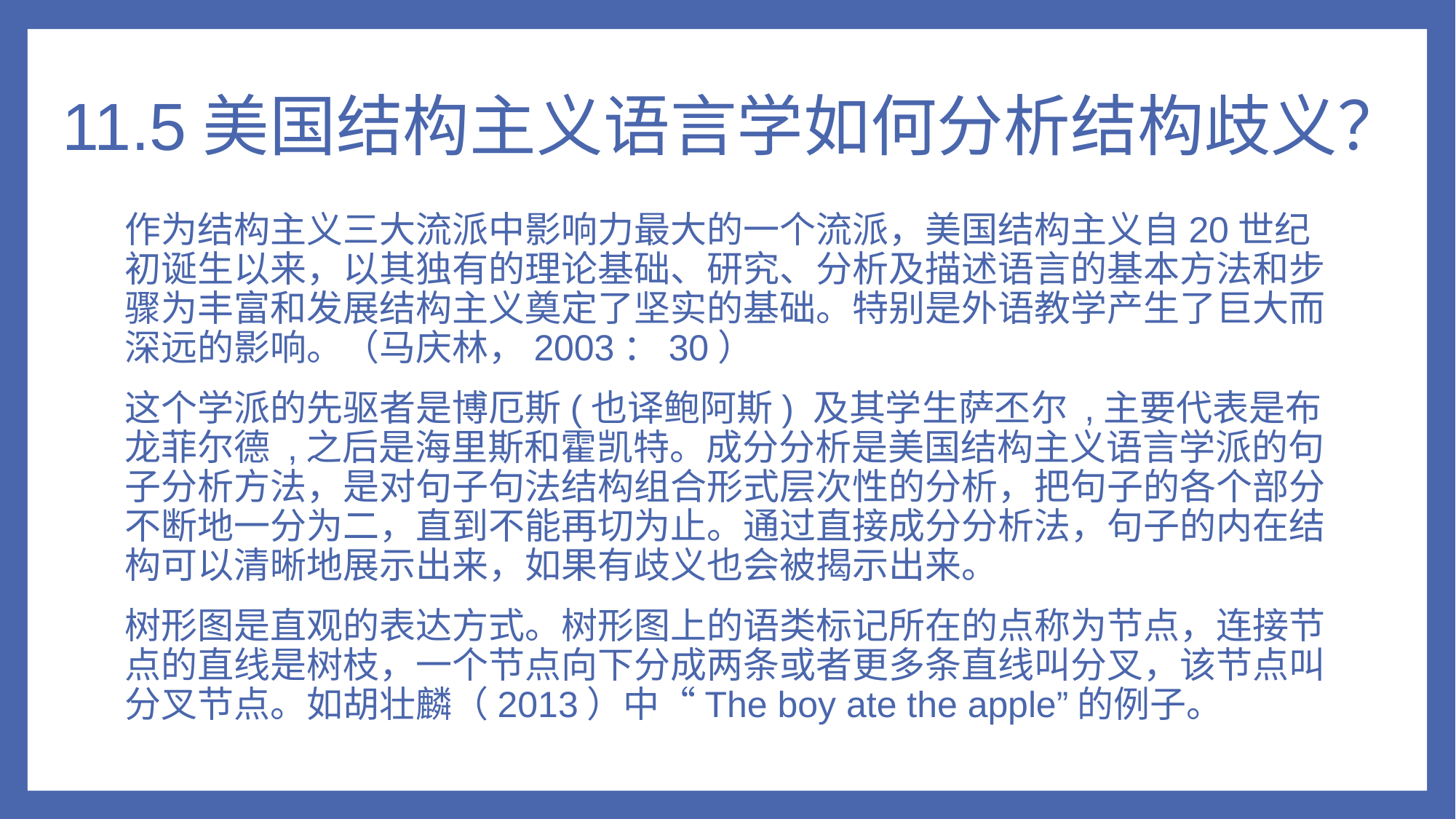

# 11.5美国结构主义语言学如何分析结构歧义？
作为结构主义三大流派中影响力最大的一个流派，美国结构主义自20世纪初诞生以来，以其独有的理论基础、研究、分析及描述语言的基本方法和步骤为丰富和发展结构主义奠定了坚实的基础。特别是外语教学产生了巨大而深远的影响。（马庆林，2003：30）
这个学派的先驱者是博厄斯(也译鲍阿斯) 及其学生萨丕尔 ,主要代表是布龙菲尔德 ,之后是海里斯和霍凯特。成分分析是美国结构主义语言学派的句子分析方法，是对句子句法结构组合形式层次性的分析，把句子的各个部分不断地一分为二，直到不能再切为止。通过直接成分分析法，句子的内在结构可以清晰地展示出来，如果有歧义也会被揭示出来。
树形图是直观的表达方式。树形图上的语类标记所在的点称为节点，连接节点的直线是树枝，一个节点向下分成两条或者更多条直线叫分叉，该节点叫分叉节点。如胡壮麟（2013）中“The boy ate the apple”的例子。